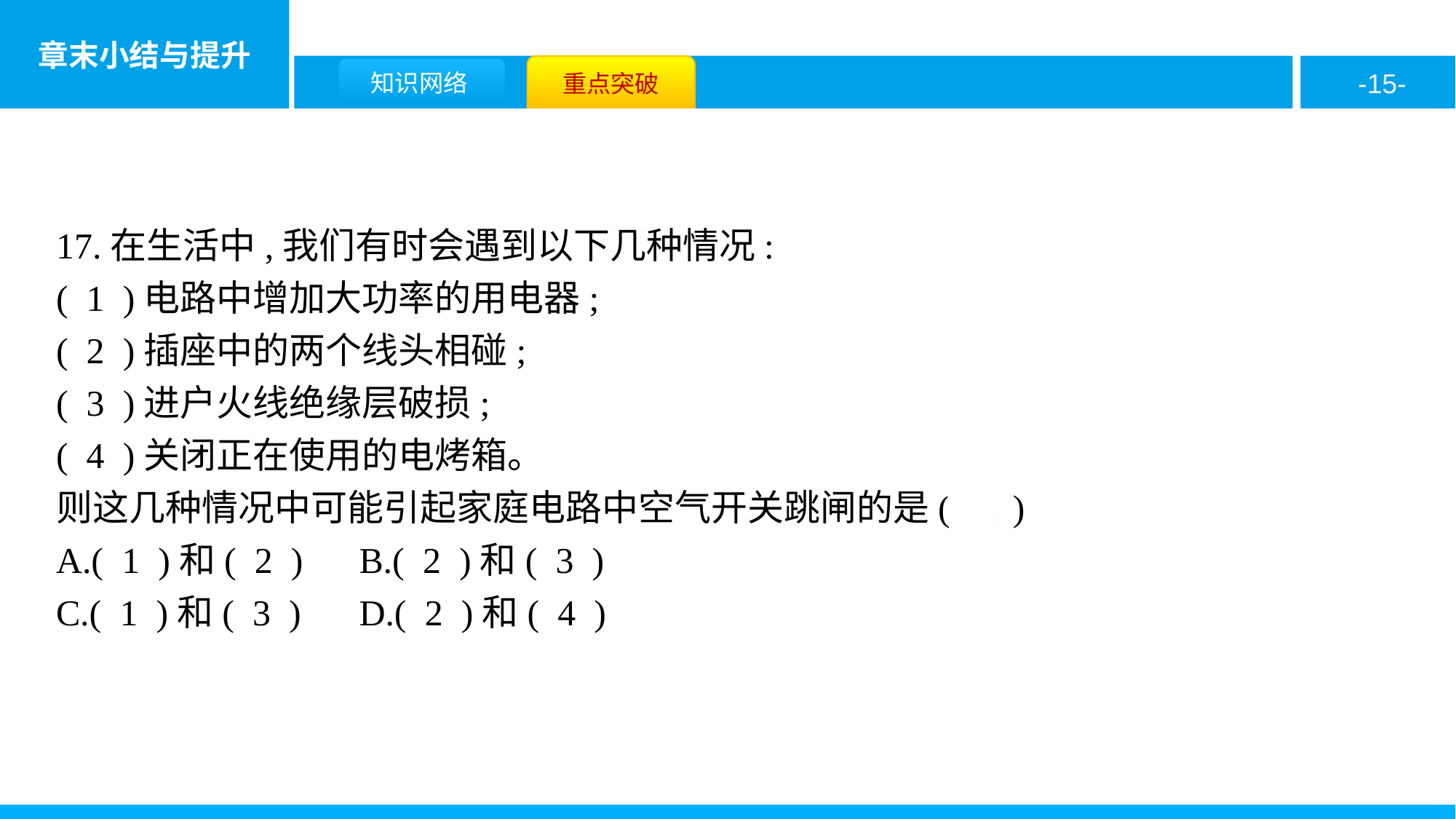

17.在生活中,我们有时会遇到以下几种情况:
(  1  )电路中增加大功率的用电器;
(  2  )插座中的两个线头相碰;
(  3  )进户火线绝缘层破损;
(  4  )关闭正在使用的电烤箱。
则这几种情况中可能引起家庭电路中空气开关跳闸的是(  A  )
A.(  1  )和(  2  )	B.(  2  )和(  3  )
C.(  1  )和(  3  )	D.(  2  )和(  4  )